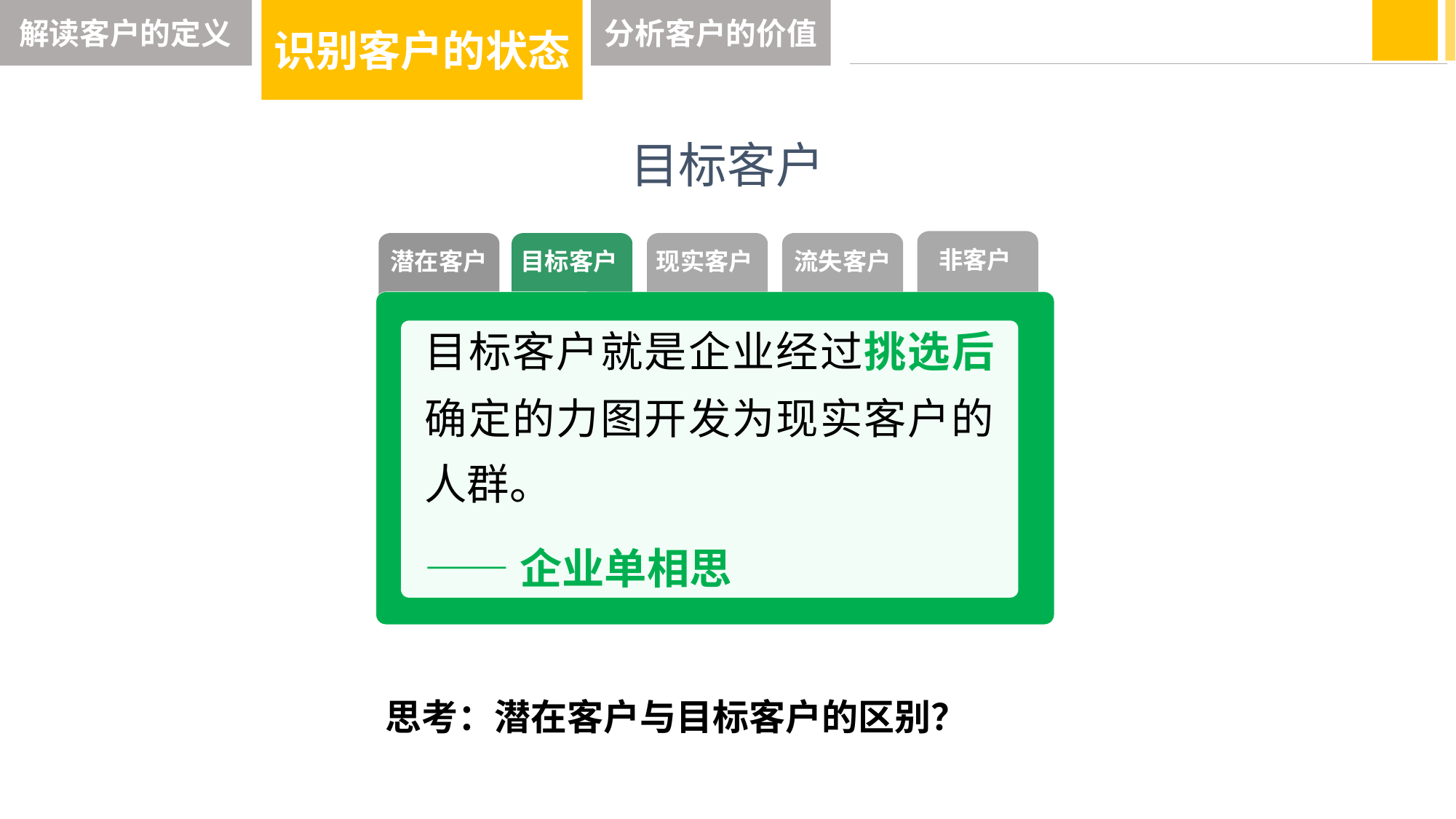

解读客户的定义
识别客户的状态
分析客户的价值

目标客户
非客户
潜在客户
目标客户
现实客户
流失客户

目标客户就是企业经过挑选后确定的力图开发为现实客户的人群。
——企业单相思

思考：潜在客户与目标客户的区别？